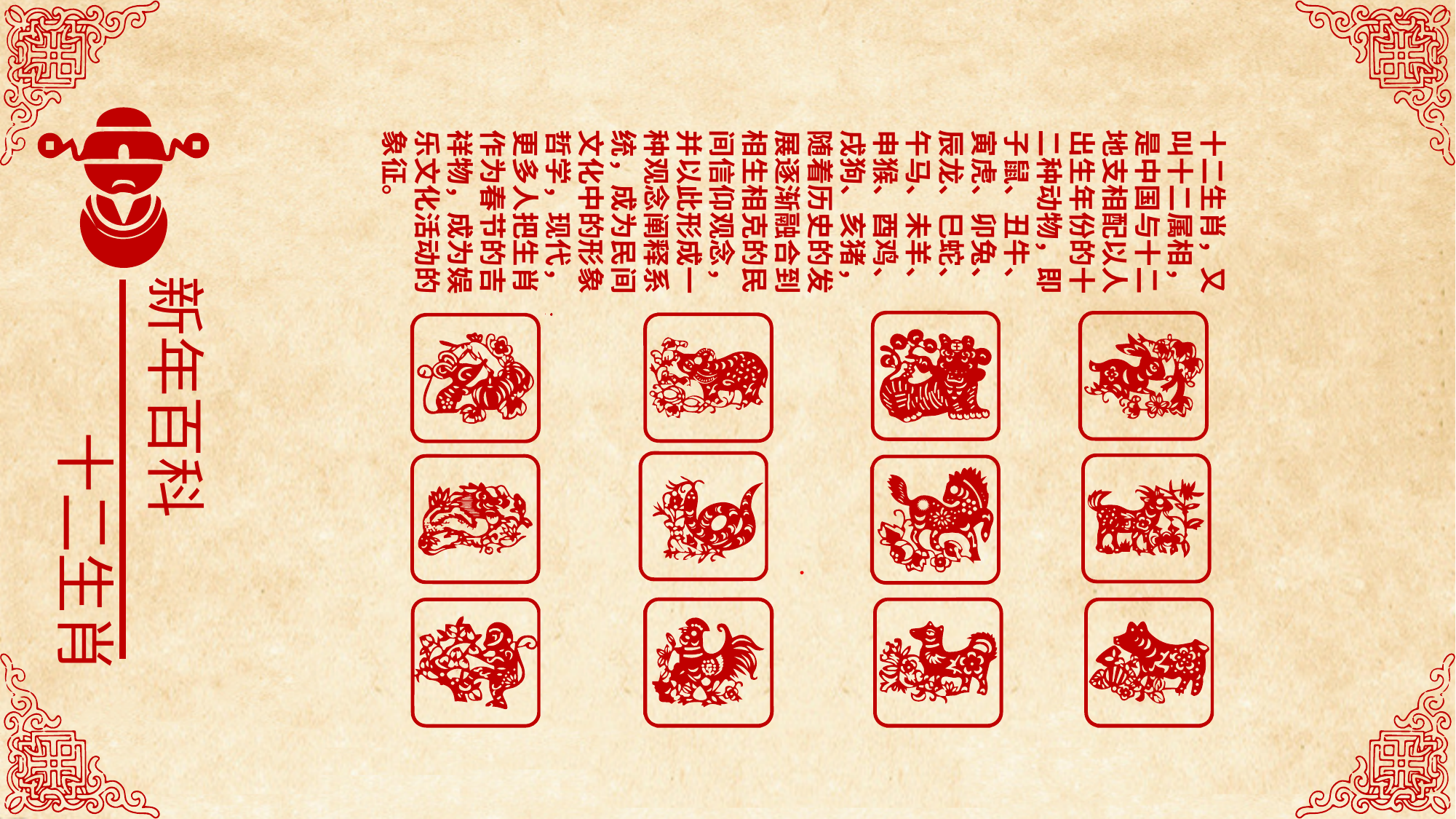

新年百科
十二生肖
十二生肖，又叫十二属相，是中国与十二地支相配以人出生年份的十二种动物，即子鼠、丑牛、寅虎、卯兔、辰龙、巳蛇、午马、未羊、申猴、酉鸡、戌狗、亥猪，随着历史的发展逐渐融合到相生相克的民间信仰观念，并以此形成一种观念阐释系统，成为民间文化中的形象哲学，现代，更多人把生肖作为春节的吉祥物，成为娱乐文化活动的象征。